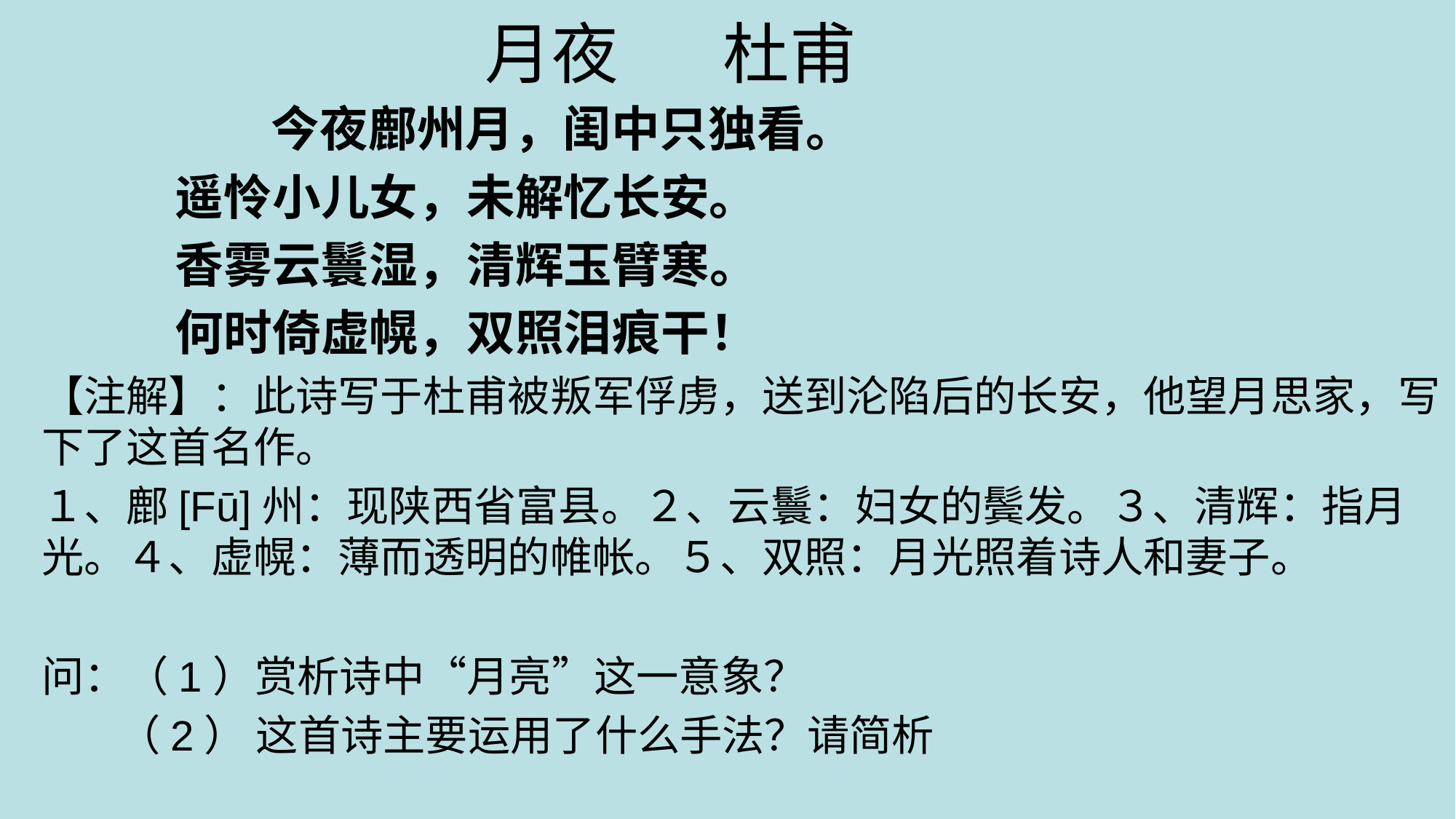

# 月夜       杜甫

                           今夜鄜州月，闺中只独看。
           遥怜小儿女，未解忆长安。
           香雾云鬟湿，清辉玉臂寒。
           何时倚虚幌，双照泪痕干！
【注解】：此诗写于杜甫被叛军俘虏，送到沦陷后的长安，他望月思家，写下了这首名作。
１、鄜[Fū]州：现陕西省富县。２、云鬟：妇女的鬓发。３、清辉：指月光。４、虚幌：薄而透明的帷帐。５、双照：月光照着诗人和妻子。

问：（1）赏析诗中“月亮”这一意象？
       （2） 这首诗主要运用了什么手法？请简析